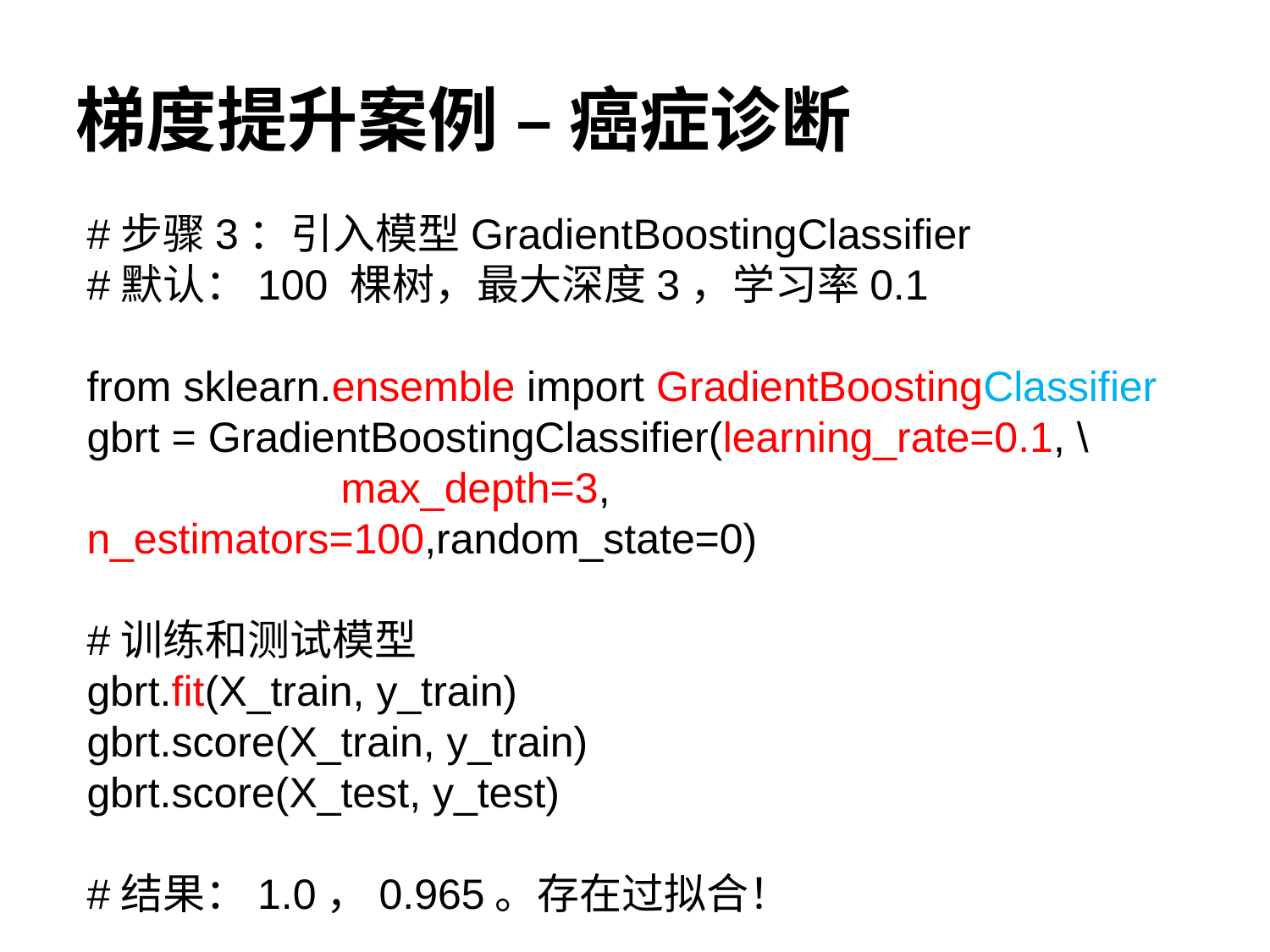

# 梯度提升案例 – 癌症诊断
#步骤3：引入模型GradientBoostingClassifier
#默认：100 棵树，最大深度3，学习率0.1

from sklearn.ensemble import GradientBoostingClassifier
gbrt = GradientBoostingClassifier(learning_rate=0.1, \ 			max_depth=3,	n_estimators=100,random_state=0)

#训练和测试模型
gbrt.fit(X_train, y_train)
gbrt.score(X_train, y_train)
gbrt.score(X_test, y_test)

#结果：1.0，0.965。存在过拟合！